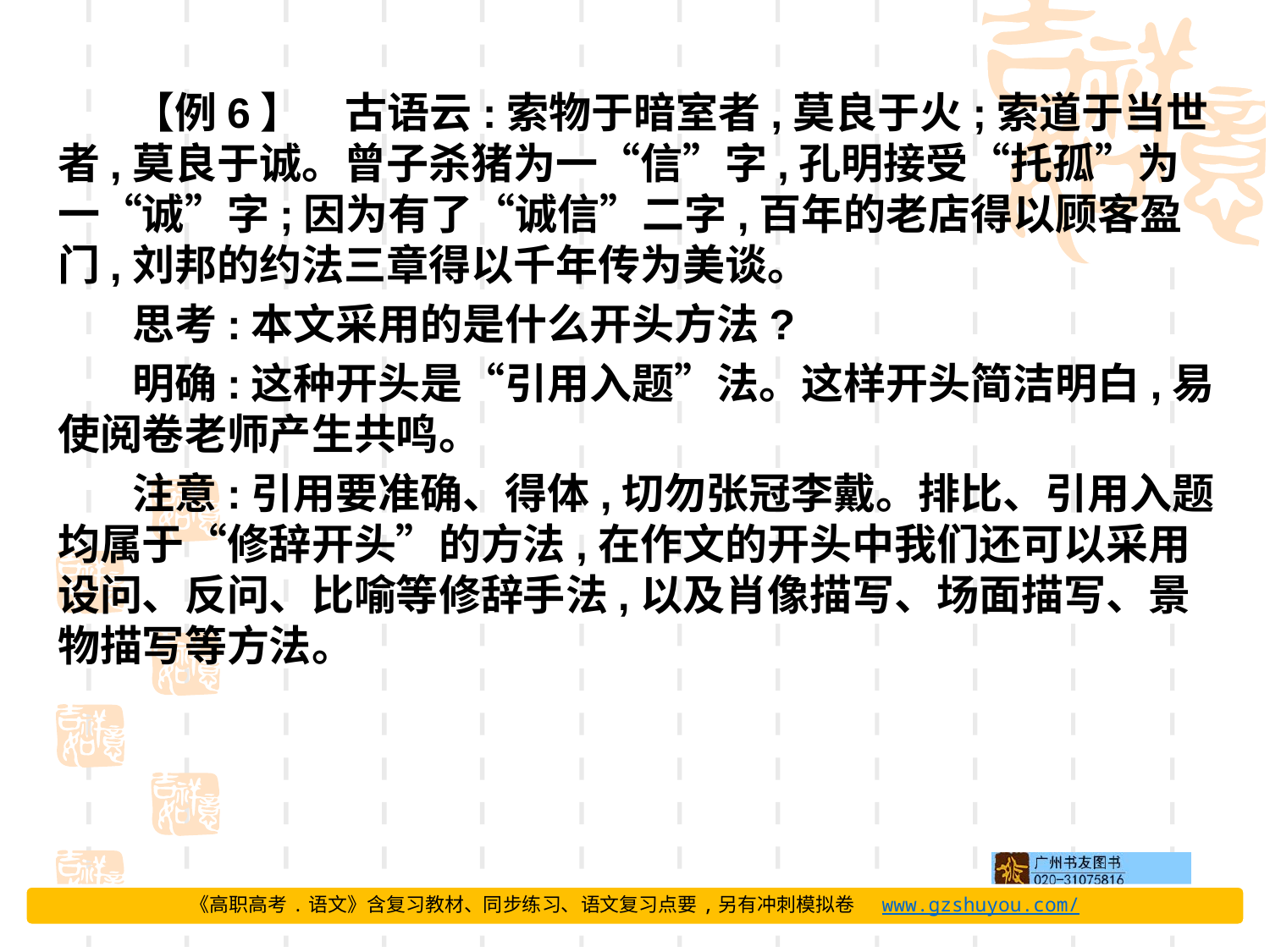

【例6】　古语云:索物于暗室者,莫良于火;索道于当世者,莫良于诚。曾子杀猪为一“信”字,孔明接受“托孤”为一“诚”字;因为有了“诚信”二字,百年的老店得以顾客盈门,刘邦的约法三章得以千年传为美谈。
思考:本文采用的是什么开头方法?
明确:这种开头是“引用入题”法。这样开头简洁明白,易使阅卷老师产生共鸣。
注意:引用要准确、得体,切勿张冠李戴。排比、引用入题均属于“修辞开头”的方法,在作文的开头中我们还可以采用设问、反问、比喻等修辞手法,以及肖像描写、场面描写、景物描写等方法。